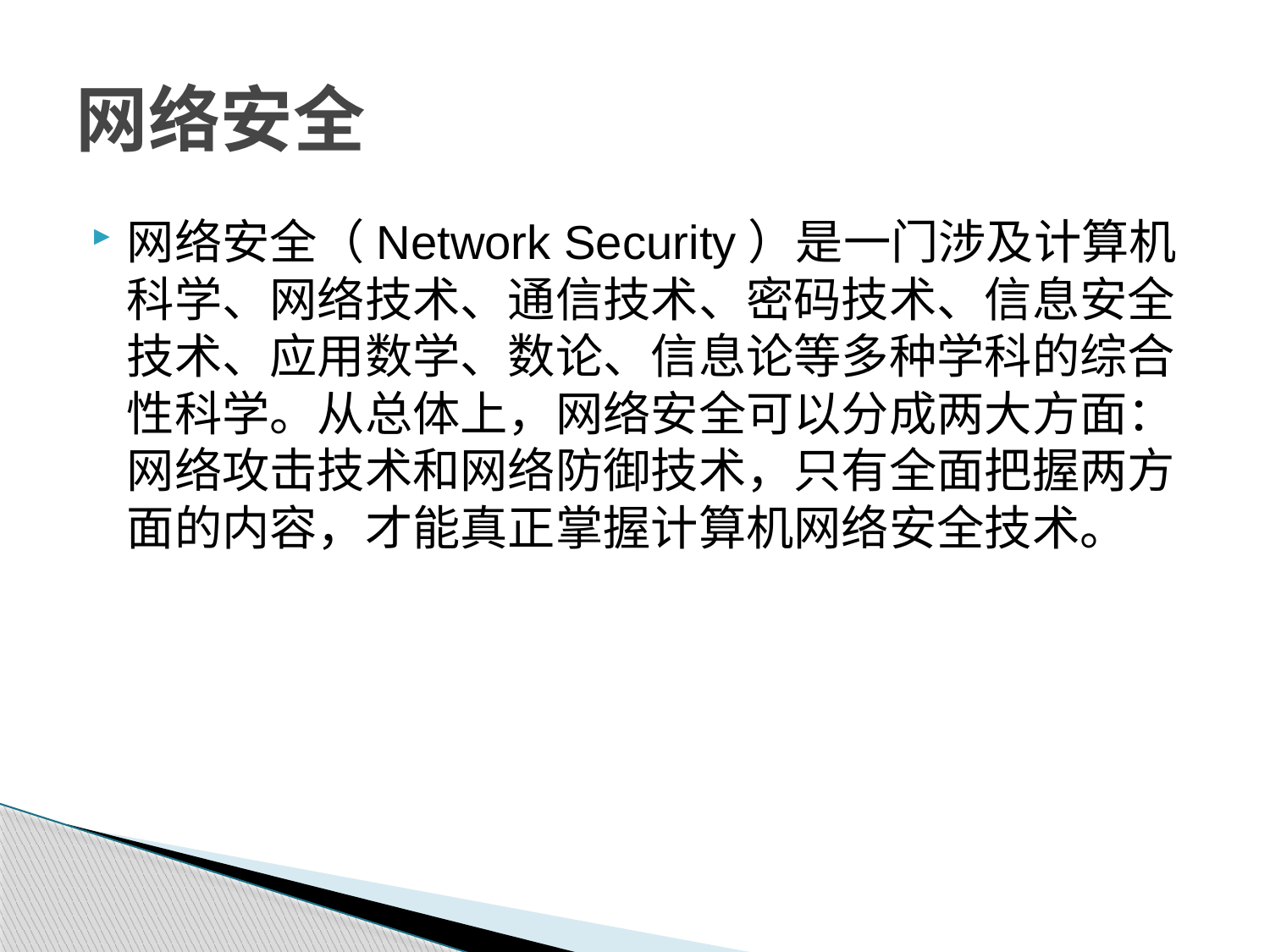

# 网络安全
网络安全（Network Security）是一门涉及计算机科学、网络技术、通信技术、密码技术、信息安全技术、应用数学、数论、信息论等多种学科的综合性科学。从总体上，网络安全可以分成两大方面：网络攻击技术和网络防御技术，只有全面把握两方面的内容，才能真正掌握计算机网络安全技术。